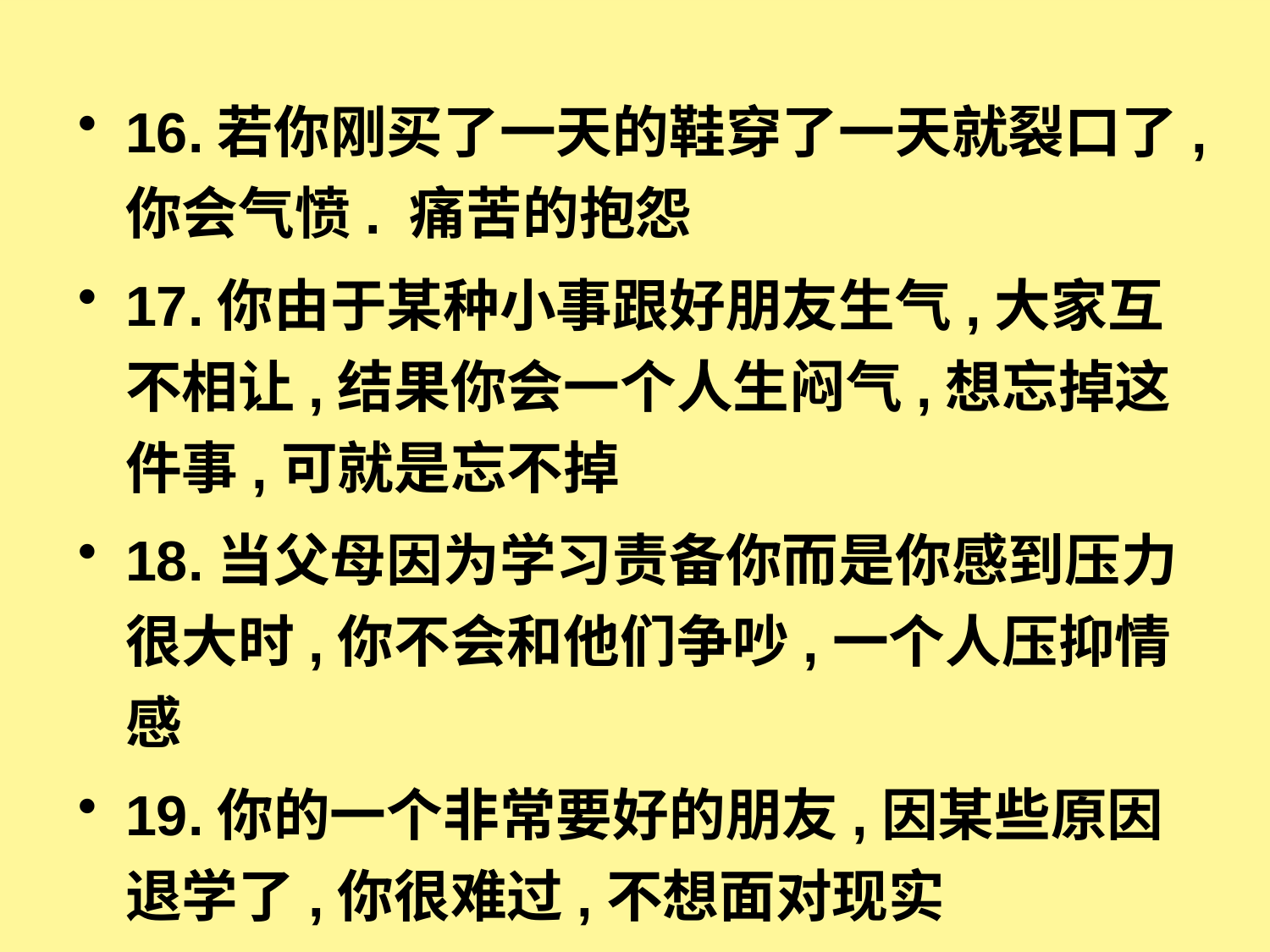

16.若你刚买了一天的鞋穿了一天就裂口了,你会气愤. 痛苦的抱怨
17.你由于某种小事跟好朋友生气,大家互不相让,结果你会一个人生闷气,想忘掉这件事,可就是忘不掉
18.当父母因为学习责备你而是你感到压力很大时,你不会和他们争吵,一个人压抑情感
19.你的一个非常要好的朋友,因某些原因退学了,你很难过,不想面对现实